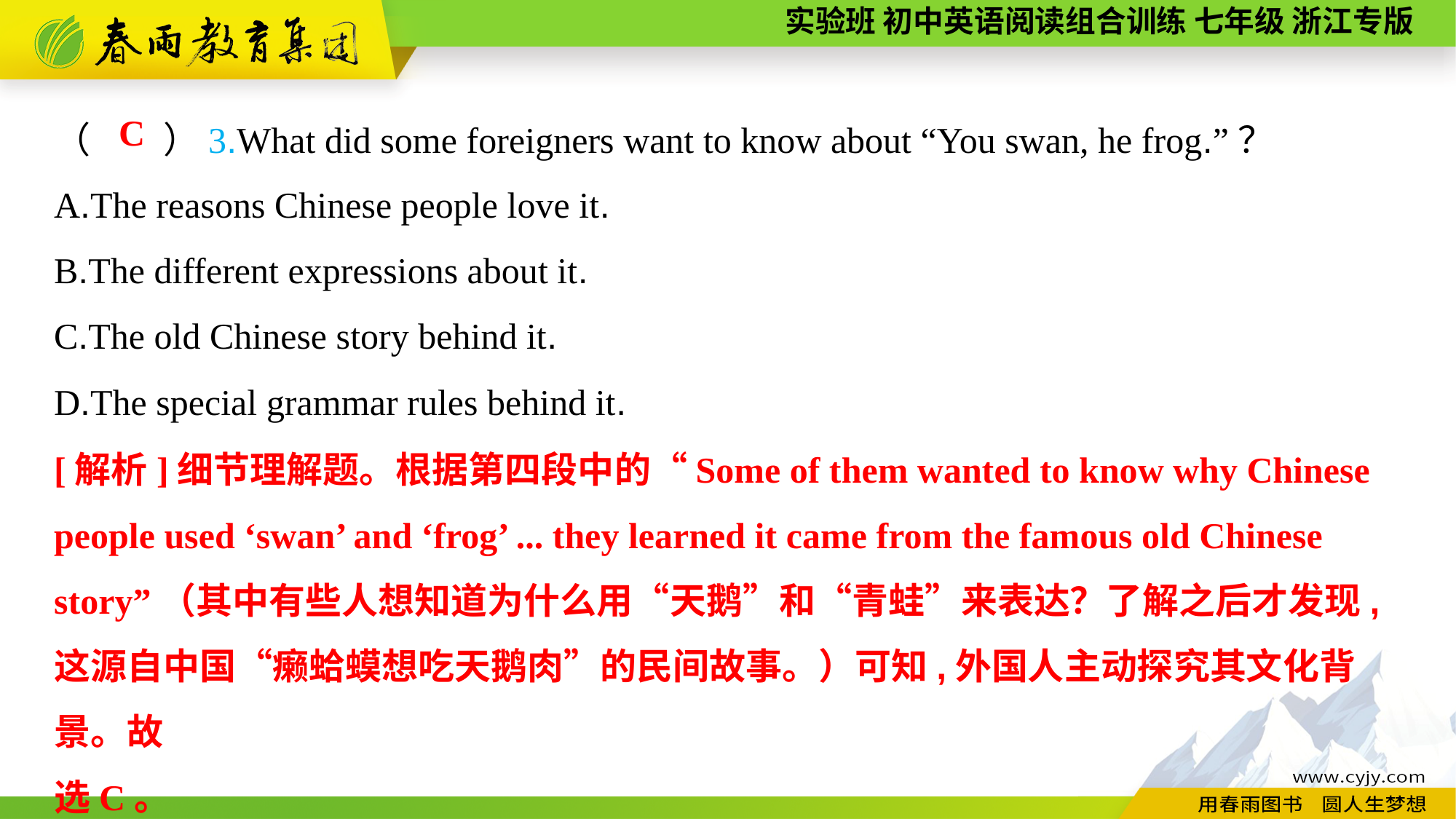

（　　）3.What did some foreigners want to know about “You swan, he frog.”？
A.The reasons Chinese people love it.
B.The different expressions about it.
C.The old Chinese story behind it.
D.The special grammar rules behind it.
C
[解析]细节理解题。根据第四段中的“Some of them wanted to know why Chinese people used ‘swan’ and ‘frog’ ... they learned it came from the famous old Chinese story”（其中有些人想知道为什么用“天鹅”和“青蛙”来表达？了解之后才发现,这源自中国“癞蛤蟆想吃天鹅肉”的民间故事。）可知,外国人主动探究其文化背景。故
选C。